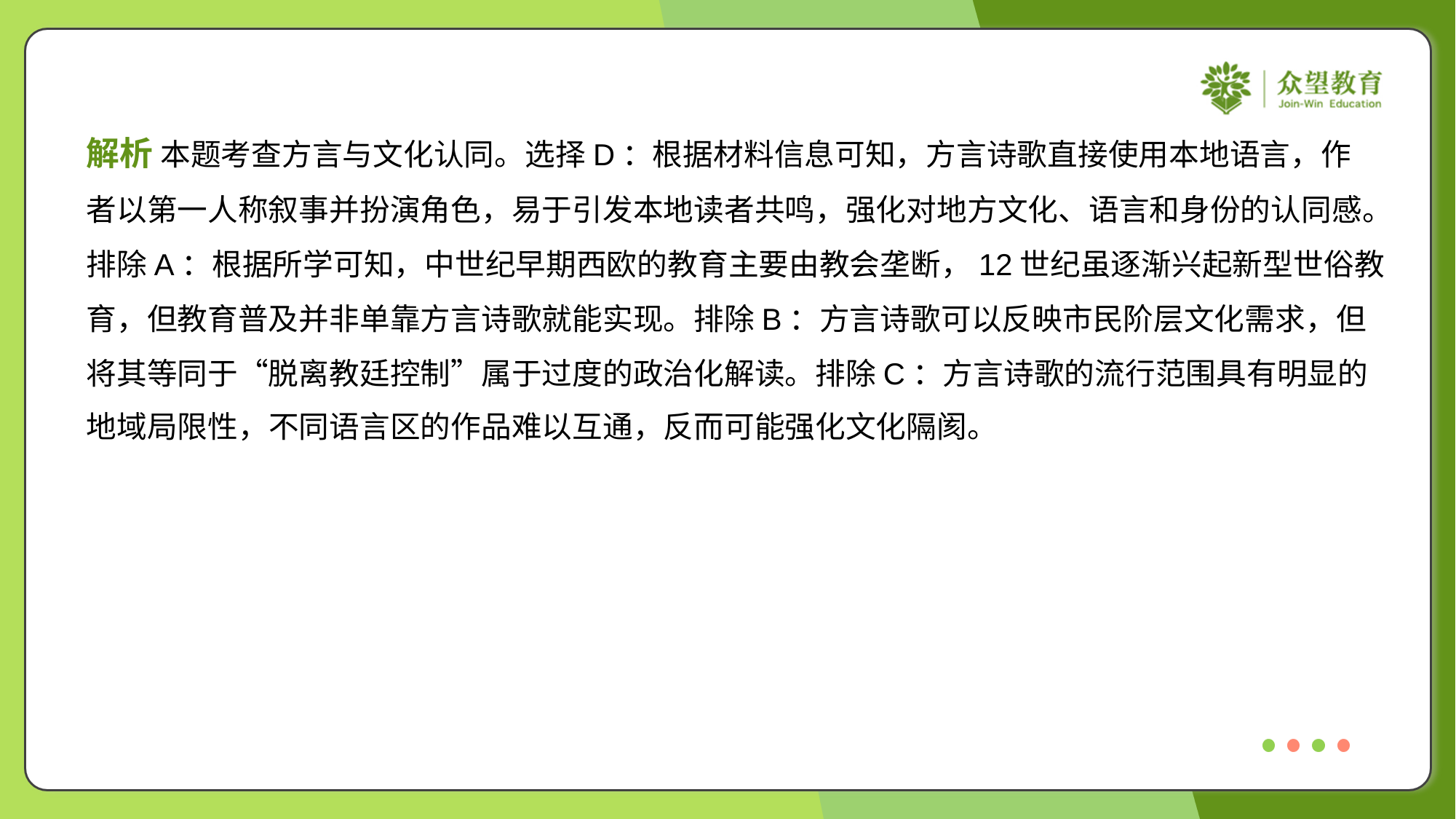

解析 本题考查方言与文化认同。选择D：根据材料信息可知，方言诗歌直接使用本地语言，作
者以第一人称叙事并扮演角色，易于引发本地读者共鸣，强化对地方文化、语言和身份的认同感。
排除A：根据所学可知，中世纪早期西欧的教育主要由教会垄断，12世纪虽逐渐兴起新型世俗教
育，但教育普及并非单靠方言诗歌就能实现。排除B：方言诗歌可以反映市民阶层文化需求，但
将其等同于“脱离教廷控制”属于过度的政治化解读。排除C：方言诗歌的流行范围具有明显的
地域局限性，不同语言区的作品难以互通，反而可能强化文化隔阂。